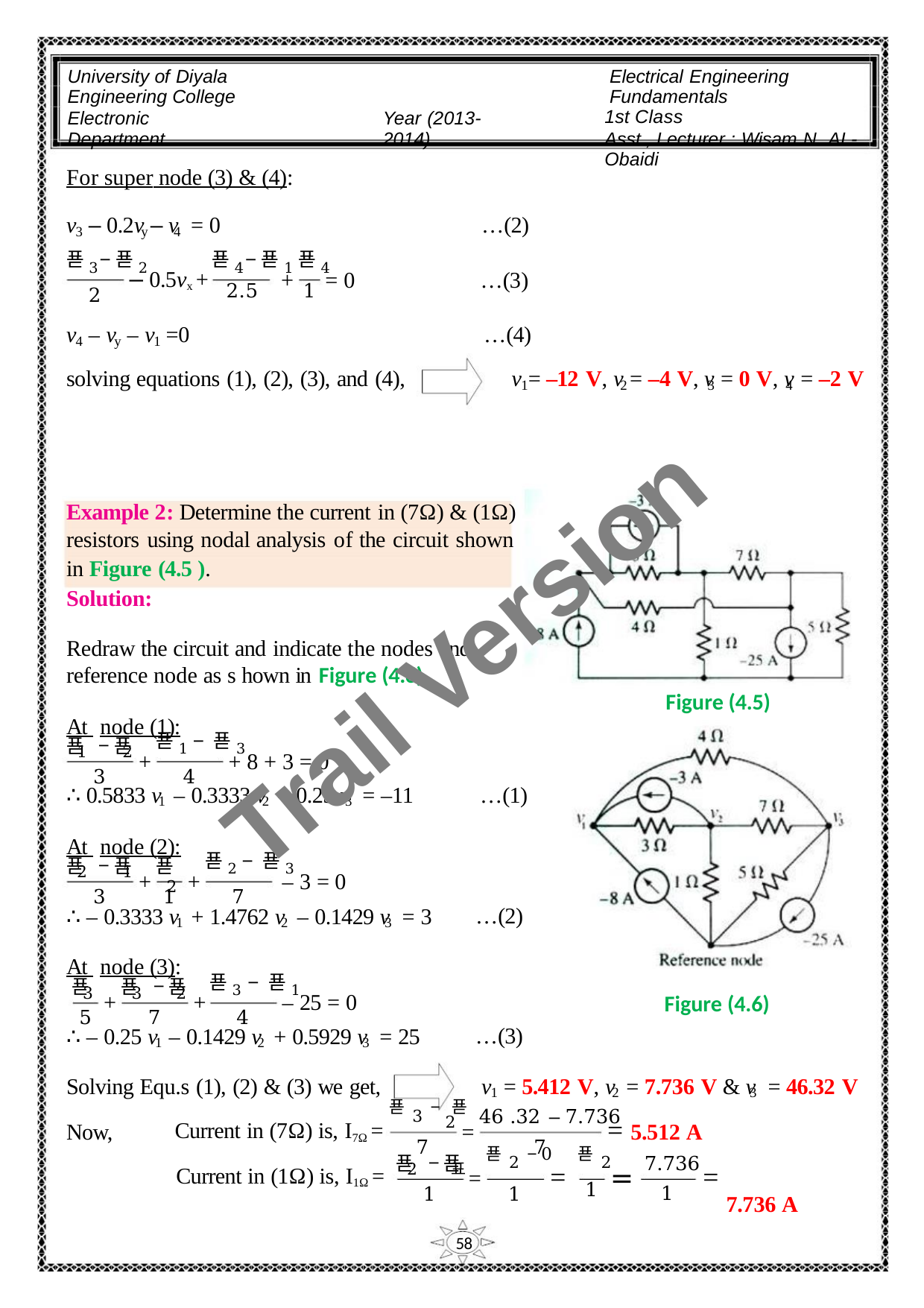

University of Diyala
Engineering College
Electronic Department
Electrical Engineering Fundamentals
1st Class
Asst., Lecturer : Wisam N. AL-Obaidi
Year (2013-2014)
For super node (3) & (4):
v – 0.2v – v = 0
…(2)
3
y
4
푣3−푣2
푣4−푣1
2.5
푣4
1
– 0.5vx +
+
= 0
…(3)
2
v – v – v =0
…(4)
4
y
1
solving equations (1), (2), (3), and (4),
v = –12 V, v = –4 V, v = 0 V, v = –2 V
1
2
3
4
Example 2: Determine the current in (7Ω) & (1Ω)
resistors using nodal analysis of the circuit shown
in Figure (4.5 ).
Solution:
Trail Version
Trail Version
Trail Version
Trail Version
Trail Version
Trail Version
Trail Version
Trail Version
Trail Version
Trail Version
Trail Version
Trail Version
Trail Version
Redraw the circuit and indicate the nodes and
reference node as s hown in Figure (4.6).
Figure (4.5)
At node (1):
푣1 − 푣3
푣 − 푣
1
2
+
+ 8 + 3 = 0
3
4
∴ 0.5833 v – 0.3333 v – 0.25 v = –11
…(1)
…(2)
…(3)
1
2
3
At node (2):
푣2 − 푣3
푣 − 푣
푣
2
2
1
+
+
– 3 = 0
3
1
7
∴ – 0.3333 v + 1.4762 v – 0.1429 v = 3
1
2
3
At node (3):
푣3 − 푣1
푣
푣 − 푣
3
3
2
Figure (4.6)
+
+
– 25 = 0
5
7
4
∴ – 0.25 v – 0.1429 v + 0.5929 v = 25
1
2
3
Solving Equ.s (1), (2) & (3) we get,
v = 5.412 V, v = 7.736 V & v = 46.32 V
1
2
3
푣3 − 푣
46 .32 – 7.736
2
=
Now,
Current in (7Ω) is, I7Ω =
Current in (1Ω) is, I1Ω =
=
5.512 A
7.736
1
7
7
푣 − 푣
푣2 − 0
푣2
1
2
표
=
=
=
7.736 A
=
1
1
58